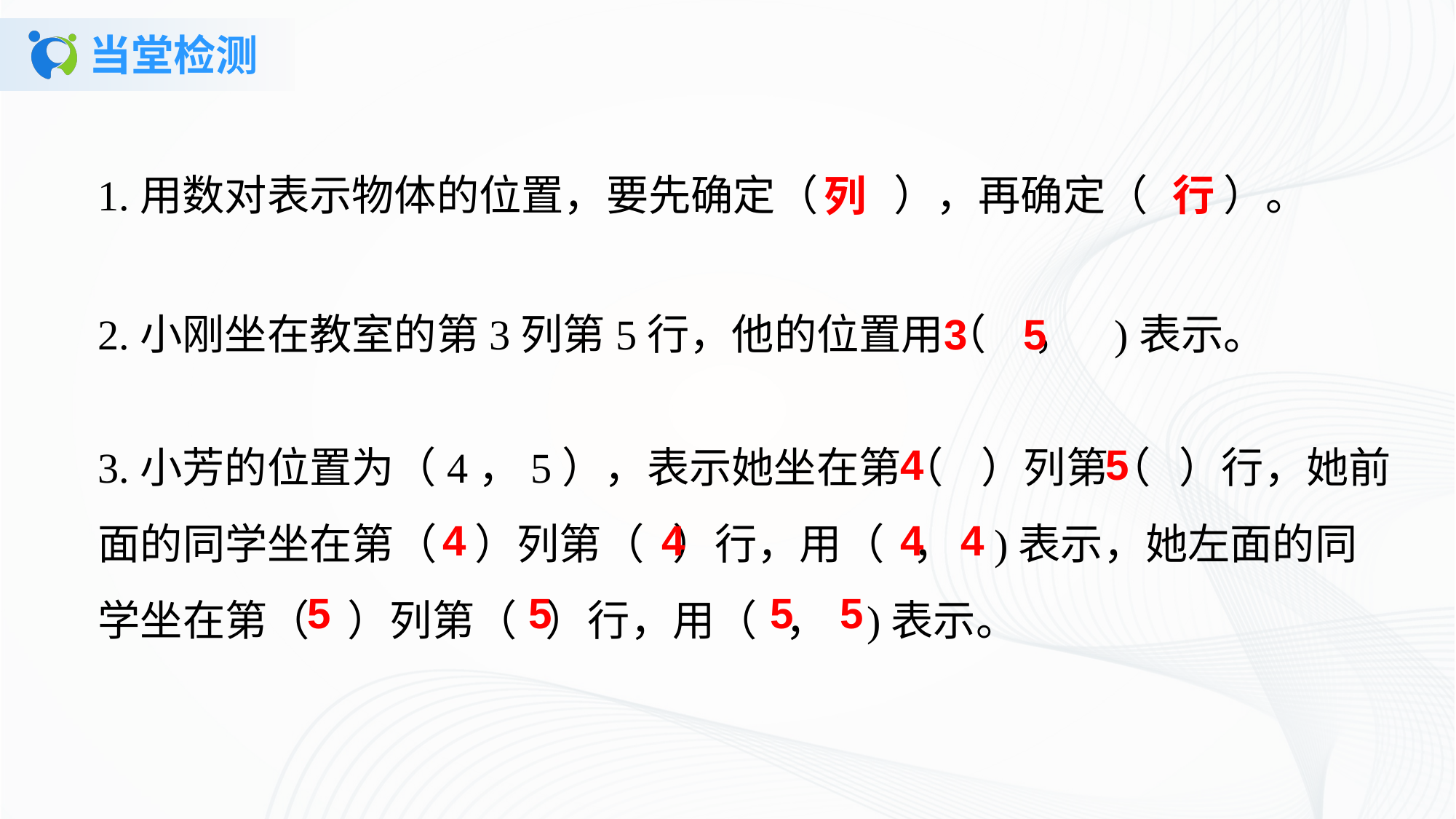

# 当堂检测
1.用数对表示物体的位置，要先确定（        ），再确定（        ）。
行
列
2.小刚坐在教室的第3列第5行，他的位置用（     ，   )表示。
3
5
3.小芳的位置为（4，5），表示她坐在第（    ）列第（   ）行，她前面的同学坐在第（    ）列第（   ）行，用（   ，   )表示，她左面的同学坐在第（    ）列第（   ）行，用（   ，   )表示。
4
5
4
4
4
4
5
5
5
5